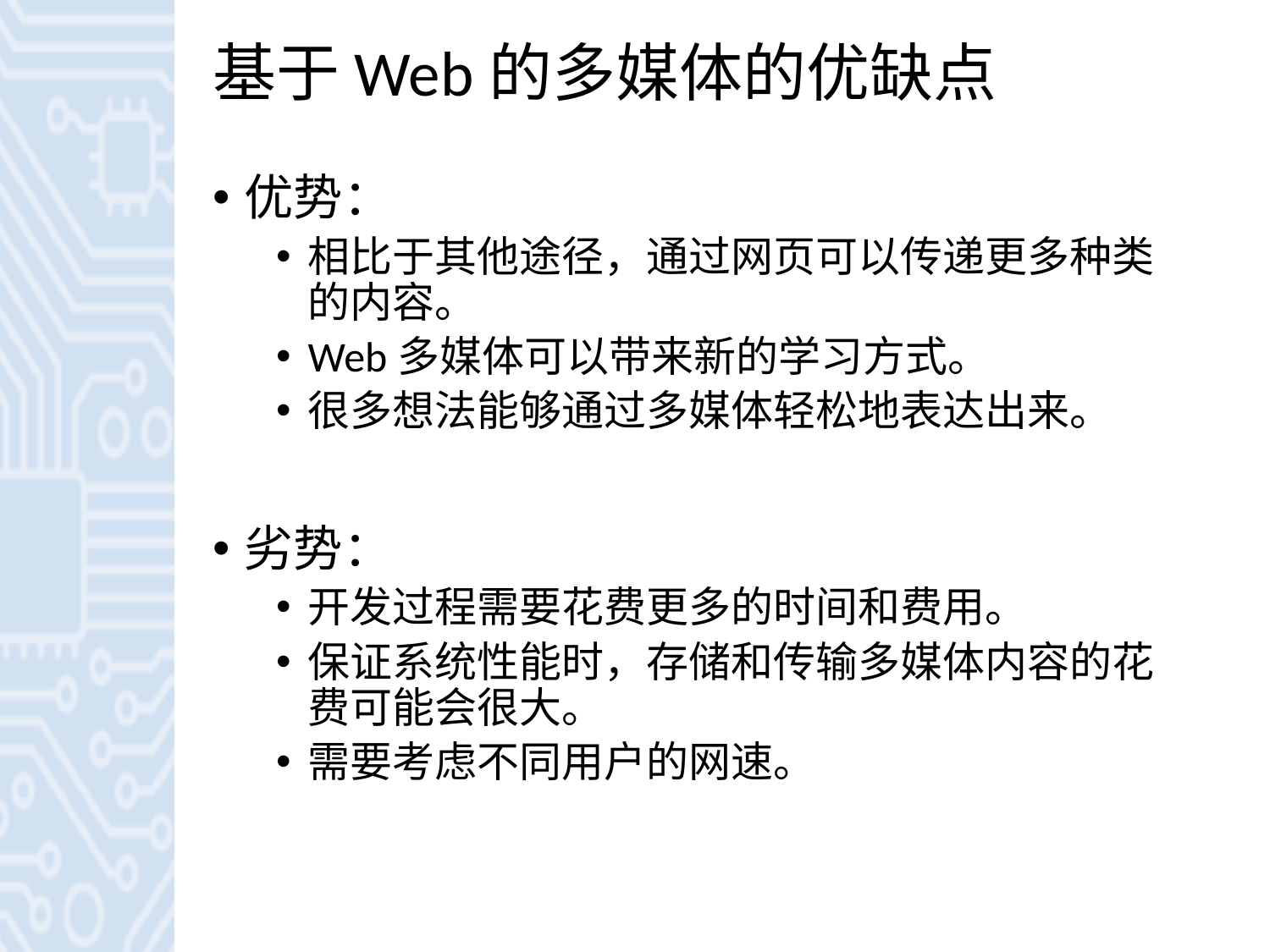

# 基于Web的多媒体的优缺点
优势：
相比于其他途径，通过网页可以传递更多种类的内容。
Web多媒体可以带来新的学习方式。
很多想法能够通过多媒体轻松地表达出来。

劣势：
开发过程需要花费更多的时间和费用。
保证系统性能时，存储和传输多媒体内容的花费可能会很大。
需要考虑不同用户的网速。